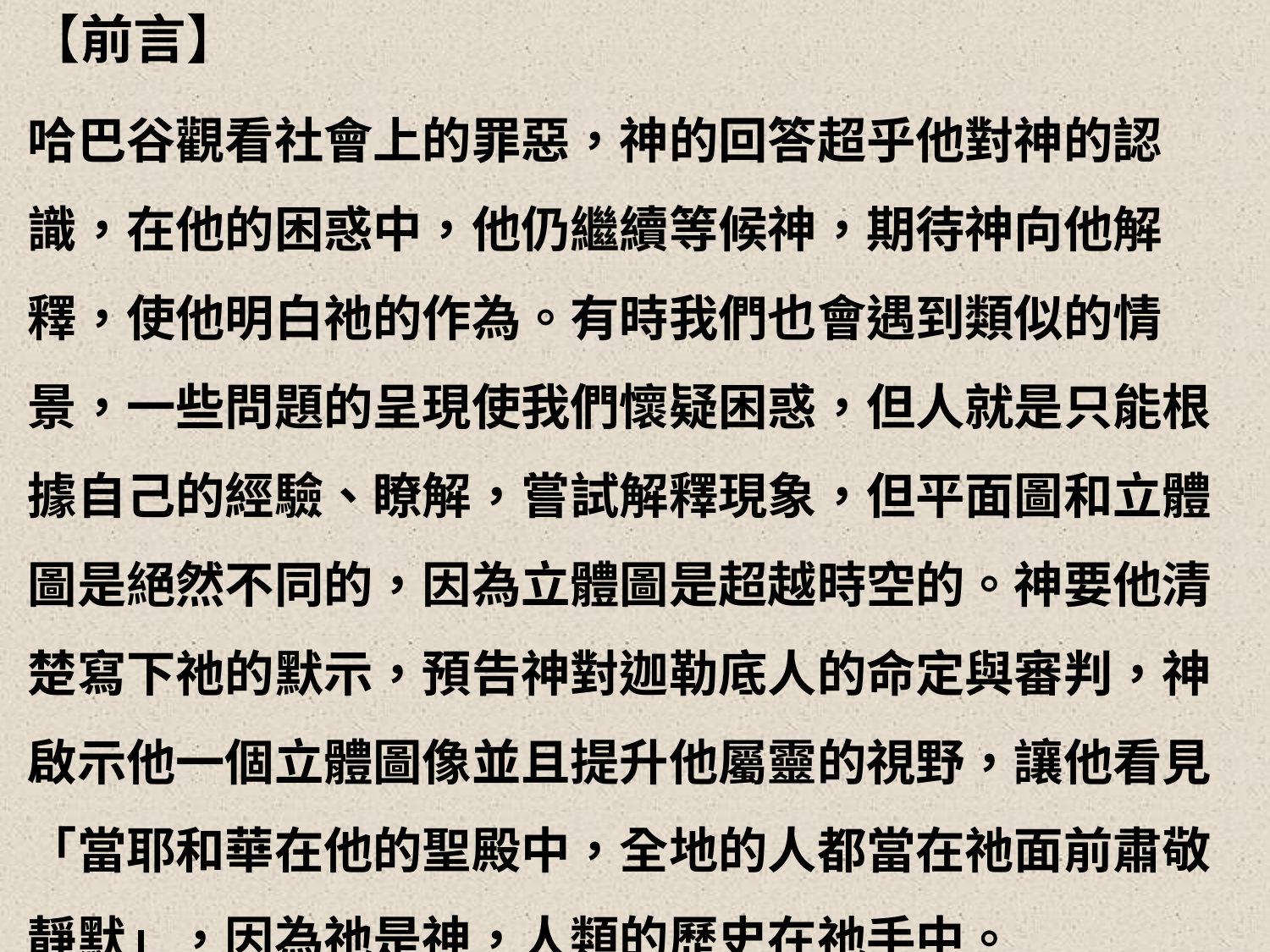

【前言】
哈巴谷觀看社會上的罪惡，神的回答超乎他對神的認識，在他的困惑中，他仍繼續等候神，期待神向他解釋，使他明白祂的作為。有時我們也會遇到類似的情景，一些問題的呈現使我們懷疑困惑，但人就是只能根據自己的經驗、瞭解，嘗試解釋現象，但平面圖和立體圖是絕然不同的，因為立體圖是超越時空的。神要他清楚寫下祂的默示，預告神對迦勒底人的命定與審判，神啟示他一個立體圖像並且提升他屬靈的視野，讓他看見「當耶和華在他的聖殿中，全地的人都當在祂面前肅敬靜默」，因為祂是神，人類的歷史在祂手中。